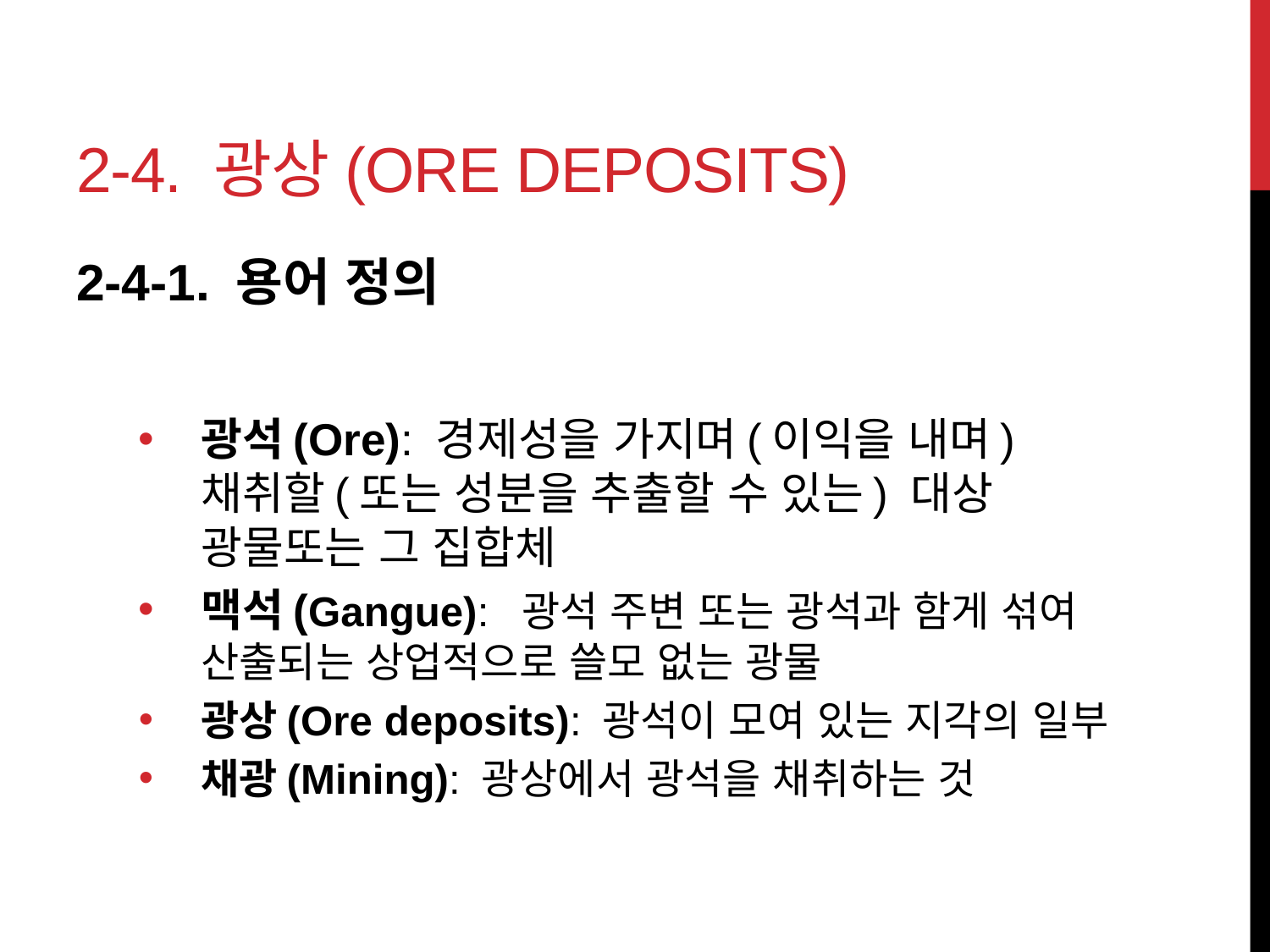

# 2-4. 광상(Ore Deposits)
2-4-1. 용어 정의

광석(Ore): 경제성을 가지며(이익을 내며) 채취할(또는 성분을 추출할 수 있는) 대상 광물또는 그 집합체
맥석(Gangue):  광석 주변 또는 광석과 함게 섞여 산출되는 상업적으로 쓸모 없는 광물
광상(Ore deposits): 광석이 모여 있는 지각의 일부
채광(Mining): 광상에서 광석을 채취하는 것